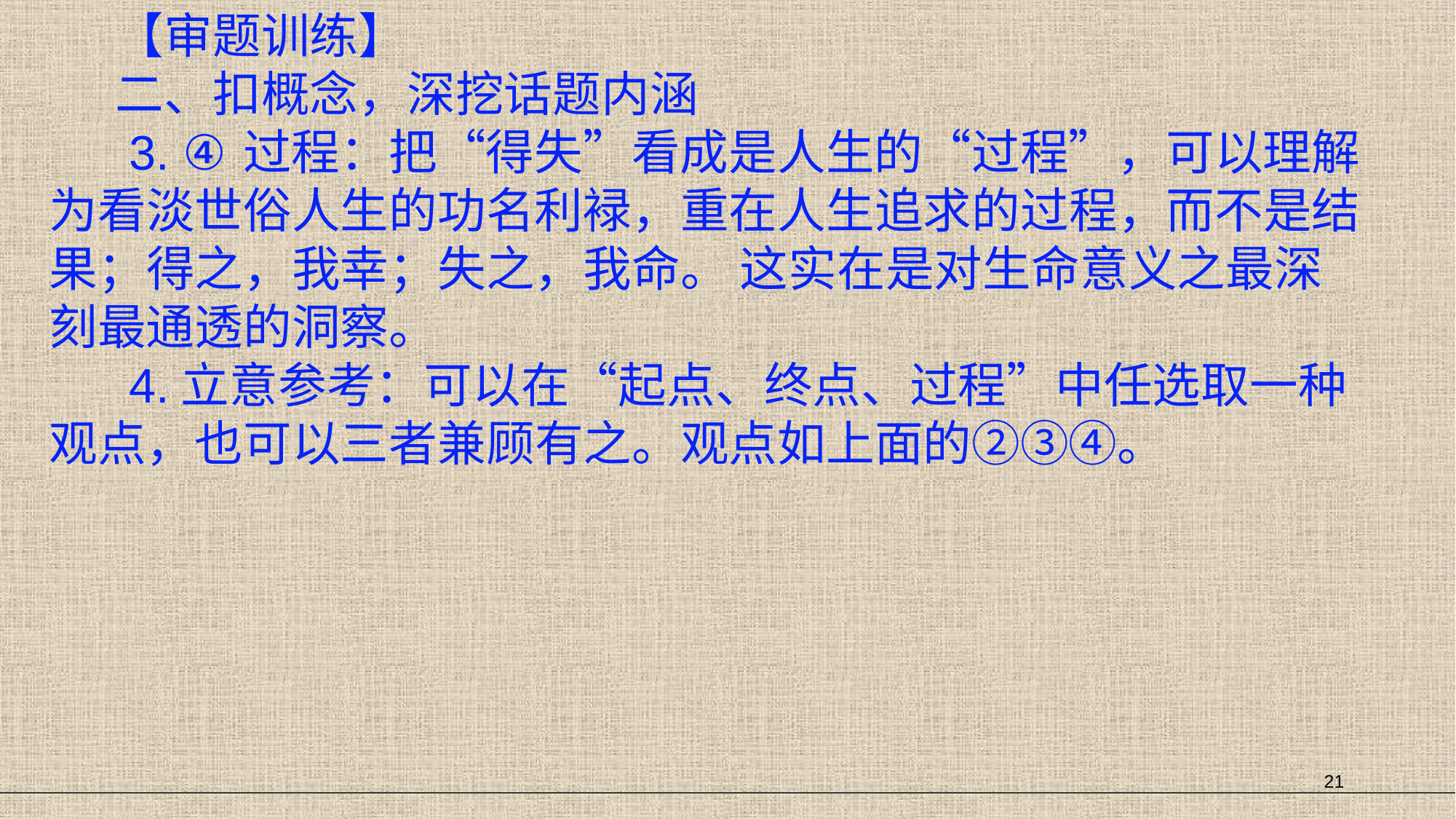

【审题训练】
二、扣概念，深挖话题内涵
 3. ④过程：把“得失”看成是人生的“过程”，可以理解为看淡世俗人生的功名利䘵，重在人生追求的过程，而不是结果；得之，我幸；失之，我命。 这实在是对生命意义之最深刻最通透的洞察。
 4.立意参考：可以在“起点、终点、过程”中任选取一种观点，也可以三者兼顾有之。观点如上面的②③④。
21